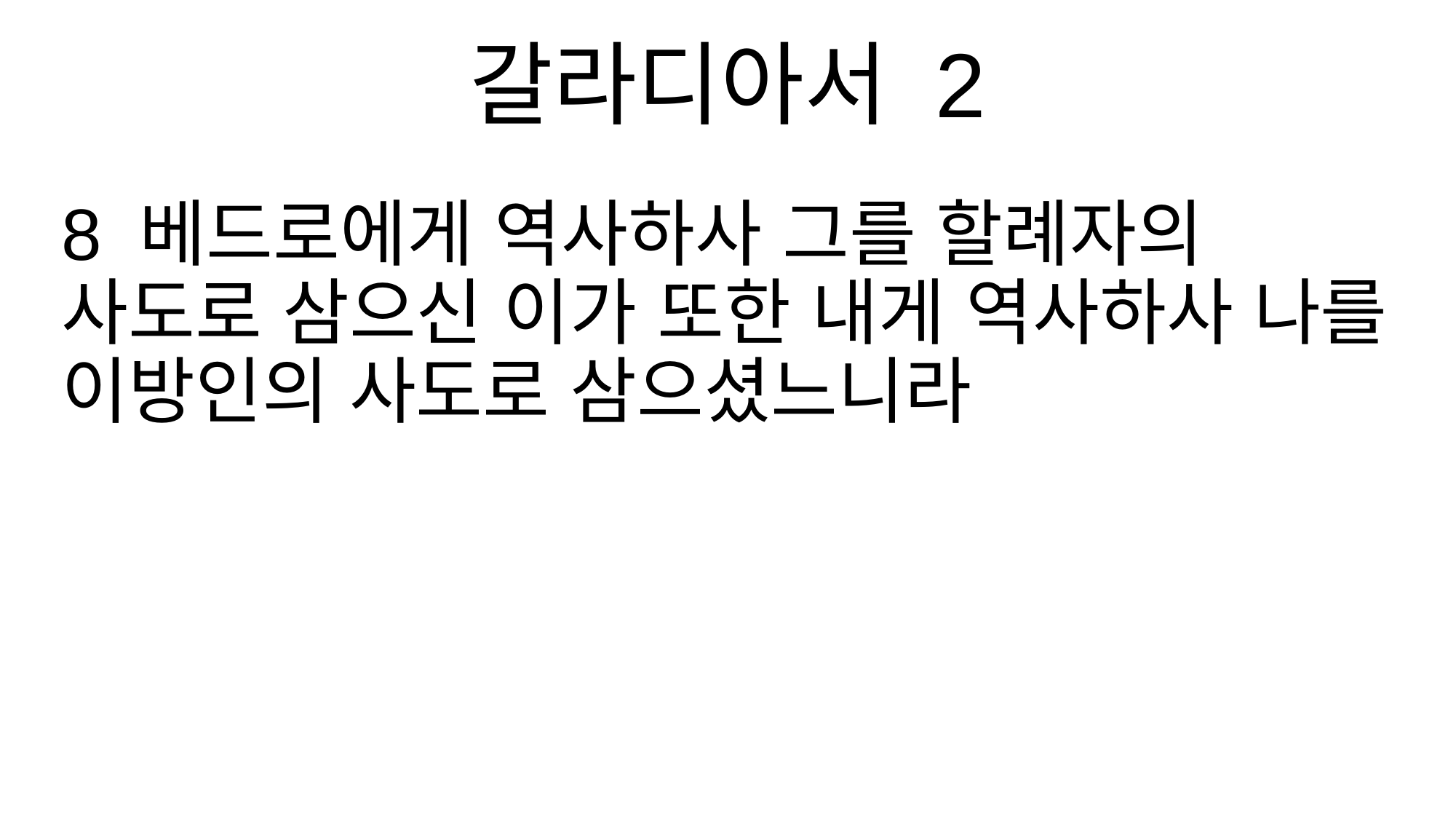

갈라디아서 2
8 베드로에게 역사하사 그를 할례자의 사도로 삼으신 이가 또한 내게 역사하사 나를 이방인의 사도로 삼으셨느니라